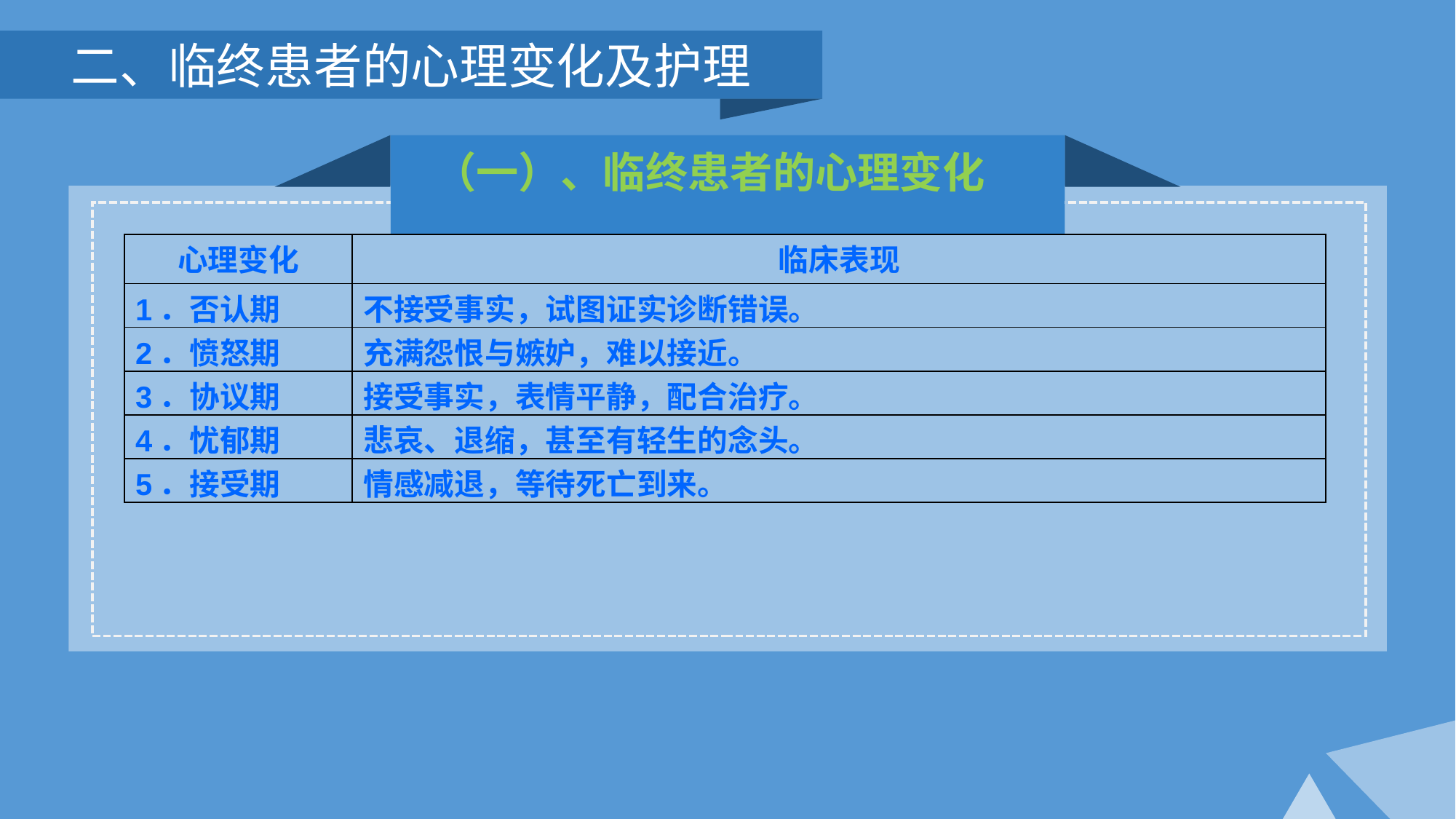

二、临终患者的心理变化及护理

（一）、临终患者的心理变化

| 心理变化 | 临床表现 |
| --- | --- |
| 1．否认期 | 不接受事实，试图证实诊断错误。 |
| 2．愤怒期 | 充满怨恨与嫉妒，难以接近。 |
| 3．协议期 | 接受事实，表情平静，配合治疗。 |
| 4．忧郁期 | 悲哀、退缩，甚至有轻生的念头。 |
| 5．接受期 | 情感减退，等待死亡到来。 |